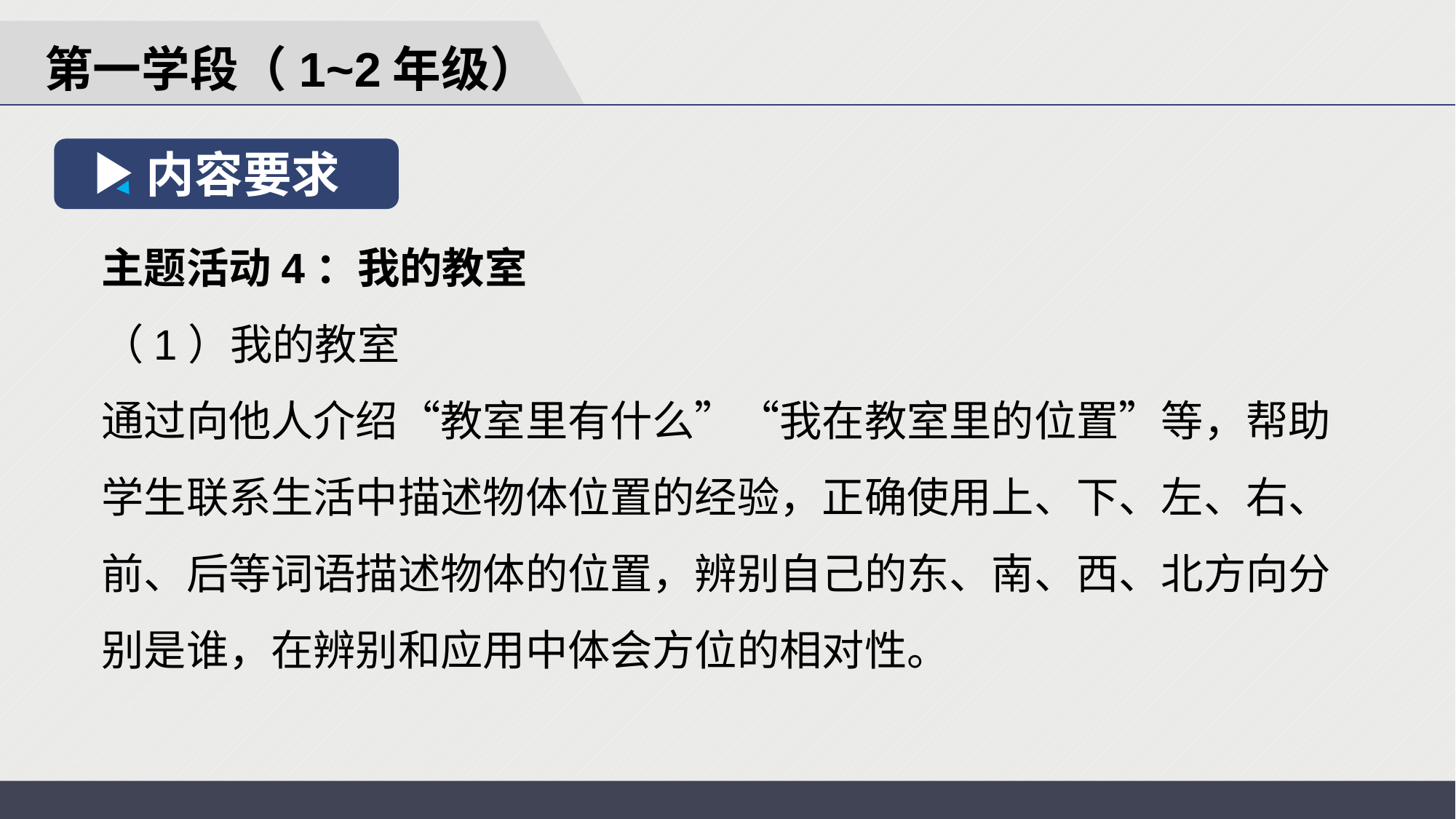

第一学段（1~2年级）
内容要求

主题活动4：我的教室
（1）我的教室
通过向他人介绍“教室里有什么”“我在教室里的位置”等，帮助学生联系生活中描述物体位置的经验，正确使用上、下、左、右、前、后等词语描述物体的位置，辨别自己的东、南、西、北方向分别是谁，在辨别和应用中体会方位的相对性。